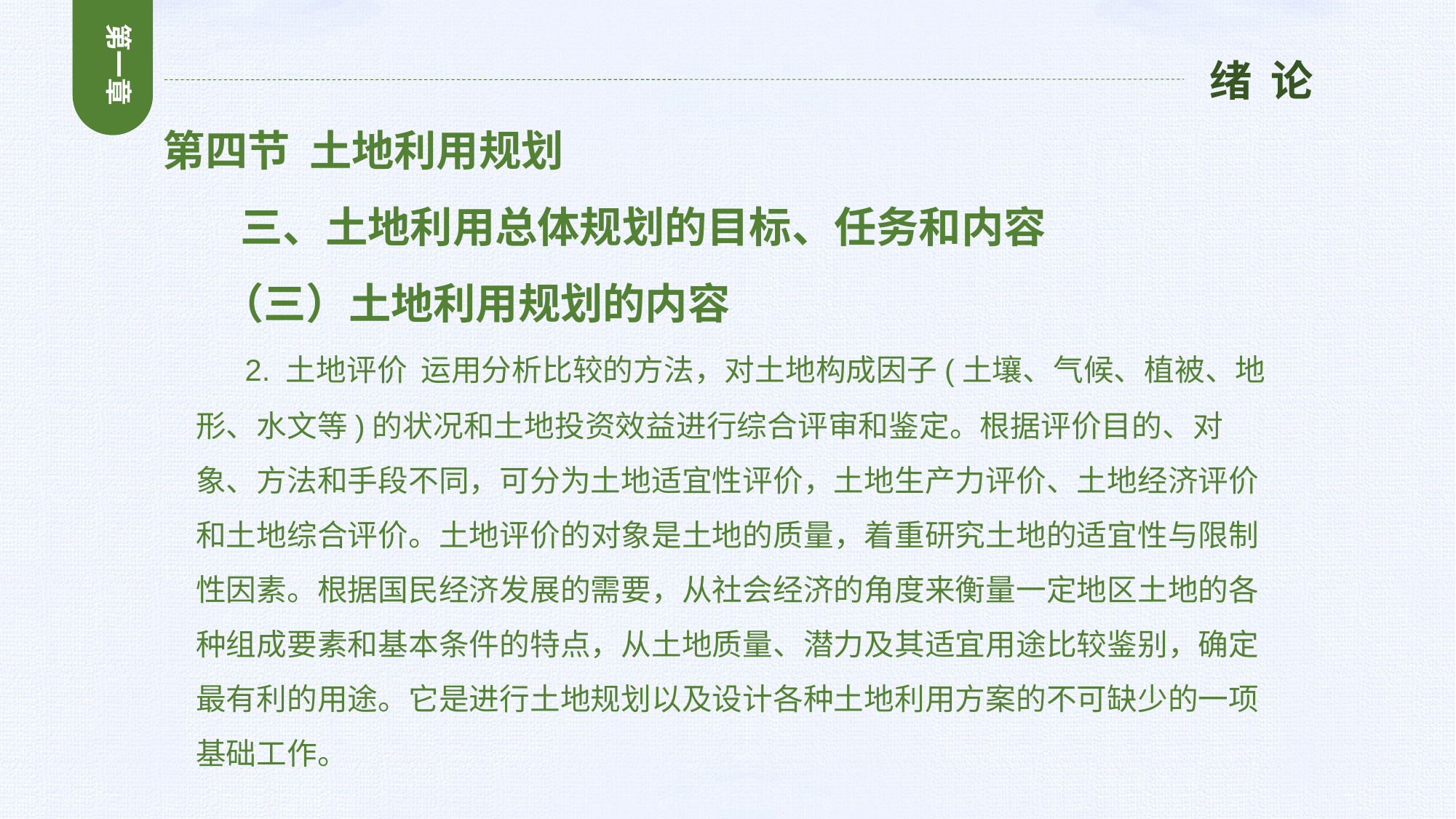

第一章
绪  论
第四节  土地利用规划
       三、土地利用总体规划的目标、任务和内容
     （三）土地利用规划的内容

     2. 土地评价  运用分析比较的方法，对土地构成因子(土壤、气候、植被、地形、水文等)的状况和土地投资效益进行综合评审和鉴定。根据评价目的、对象、方法和手段不同，可分为土地适宜性评价，土地生产力评价、土地经济评价和土地综合评价。土地评价的对象是土地的质量，着重研究土地的适宜性与限制性因素。根据国民经济发展的需要，从社会经济的角度来衡量一定地区土地的各种组成要素和基本条件的特点，从土地质量、潜力及其适宜用途比较鉴别，确定最有利的用途。它是进行土地规划以及设计各种土地利用方案的不可缺少的一项基础工作。